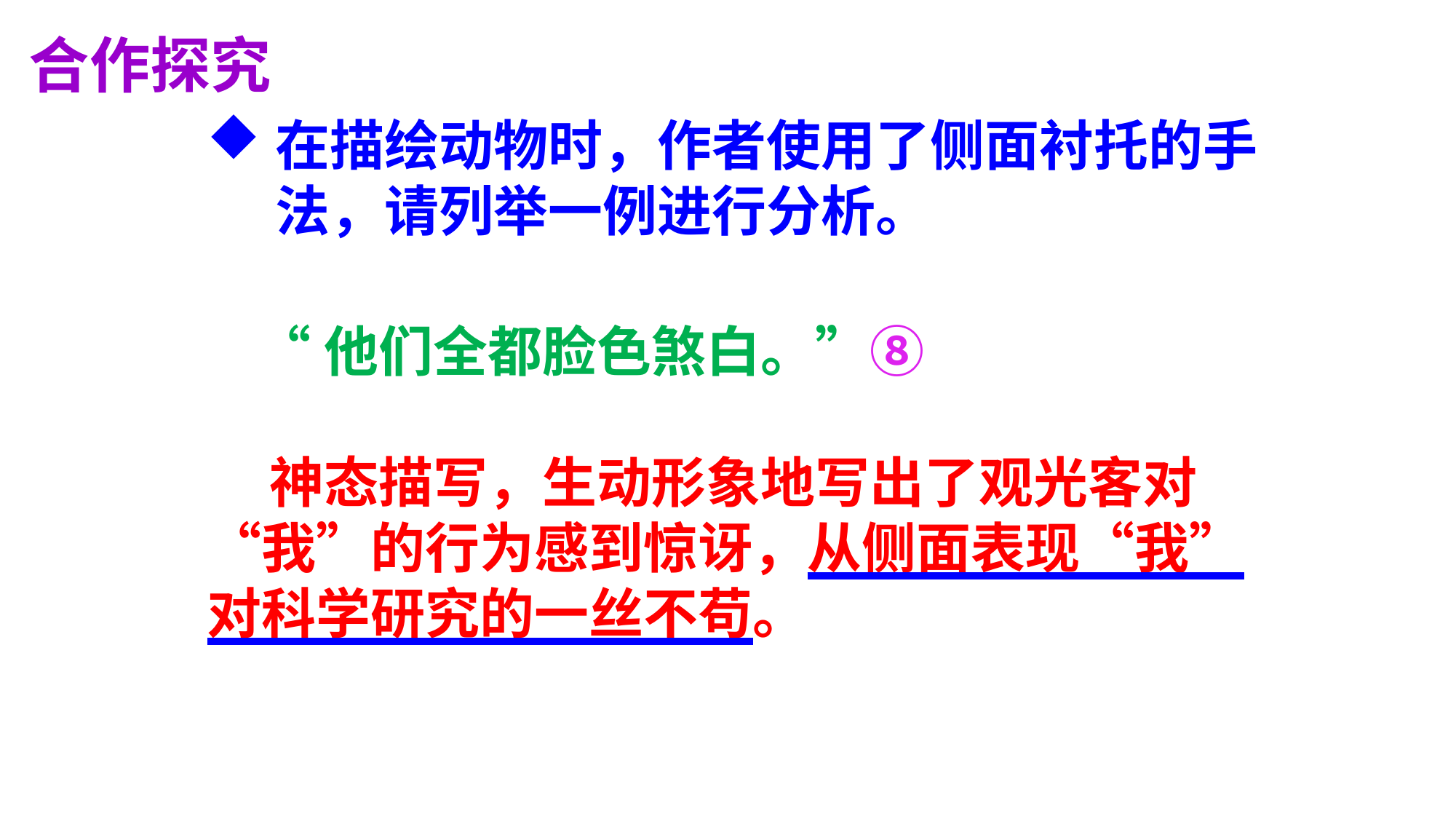

合作探究
在描绘动物时，作者使用了侧面衬托的手法，请列举一例进行分析。
    “他们全都脸色煞白。”⑧

    神态描写，生动形象地写出了观光客对“我”的行为感到惊讶，从侧面表现“我”对科学研究的一丝不苟。